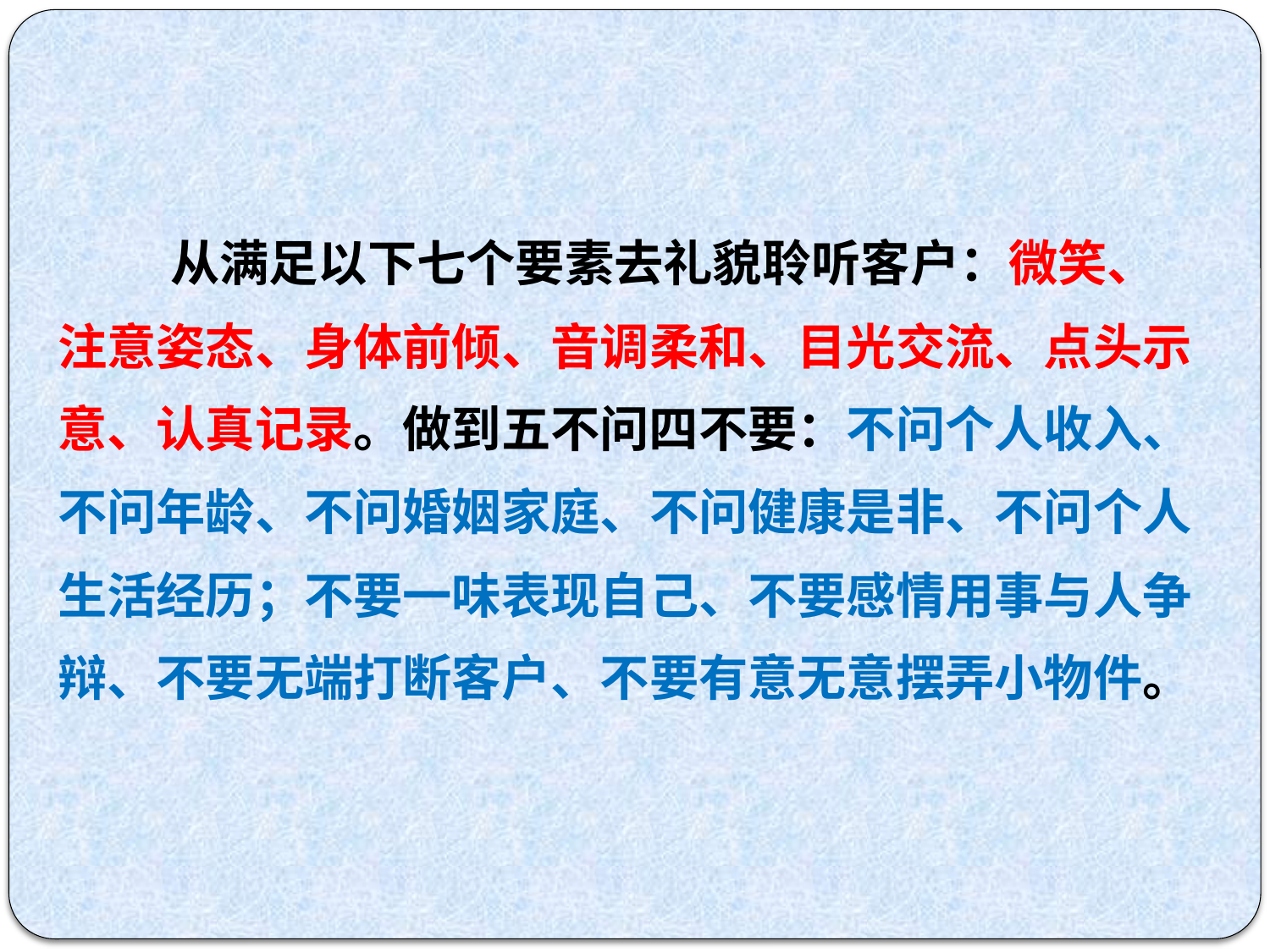

从满足以下七个要素去礼貌聆听客户：微笑、注意姿态、身体前倾、音调柔和、目光交流、点头示意、认真记录。做到五不问四不要：不问个人收入、不问年龄、不问婚姻家庭、不问健康是非、不问个人生活经历；不要一味表现自己、不要感情用事与人争辩、不要无端打断客户、不要有意无意摆弄小物件。